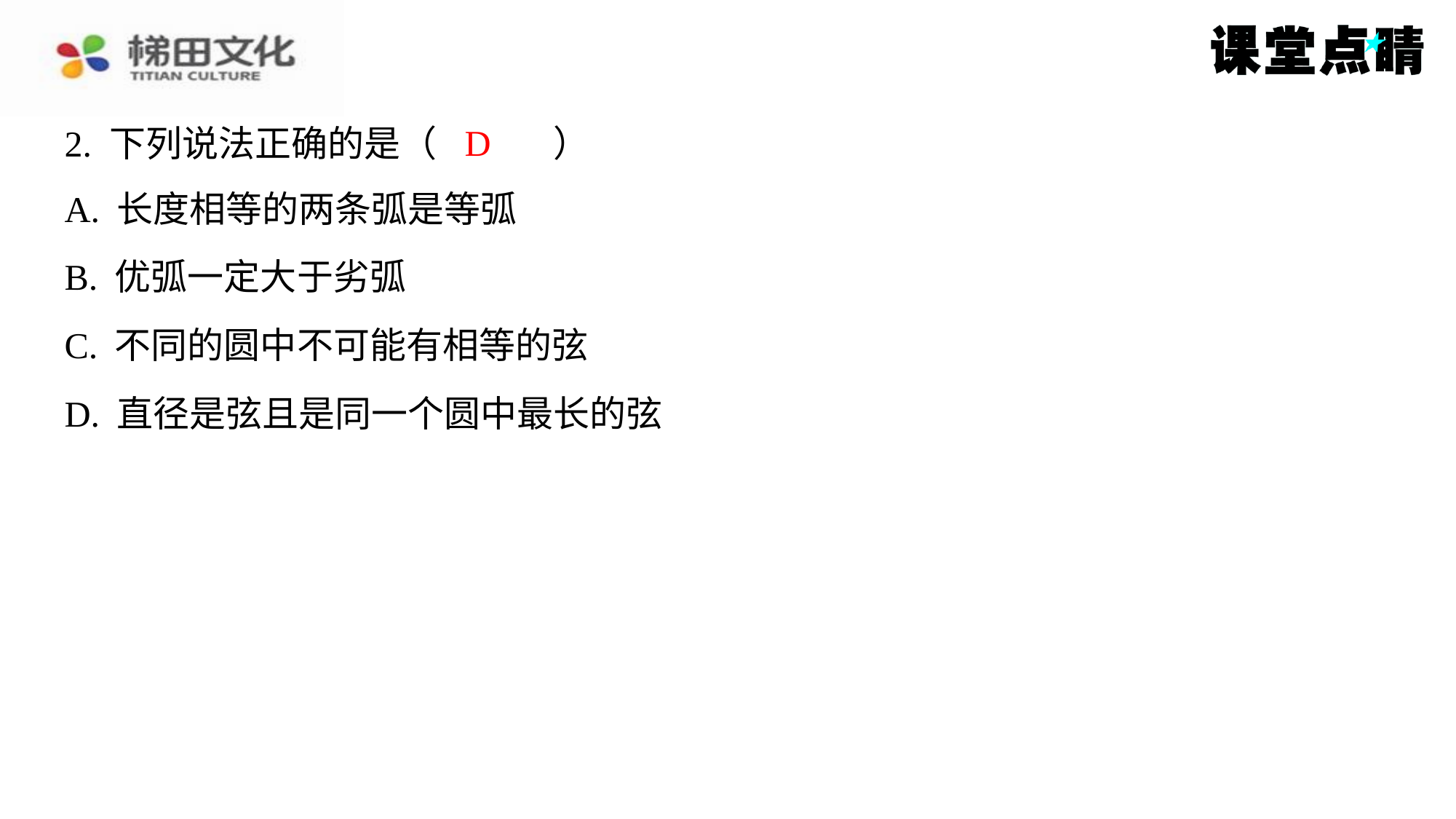

D
2. 下列说法正确的是（　D　）
| A. 长度相等的两条弧是等弧 |
| --- |
| B. 优弧一定大于劣弧 |
| C. 不同的圆中不可能有相等的弦 |
| D. 直径是弦且是同一个圆中最长的弦 |